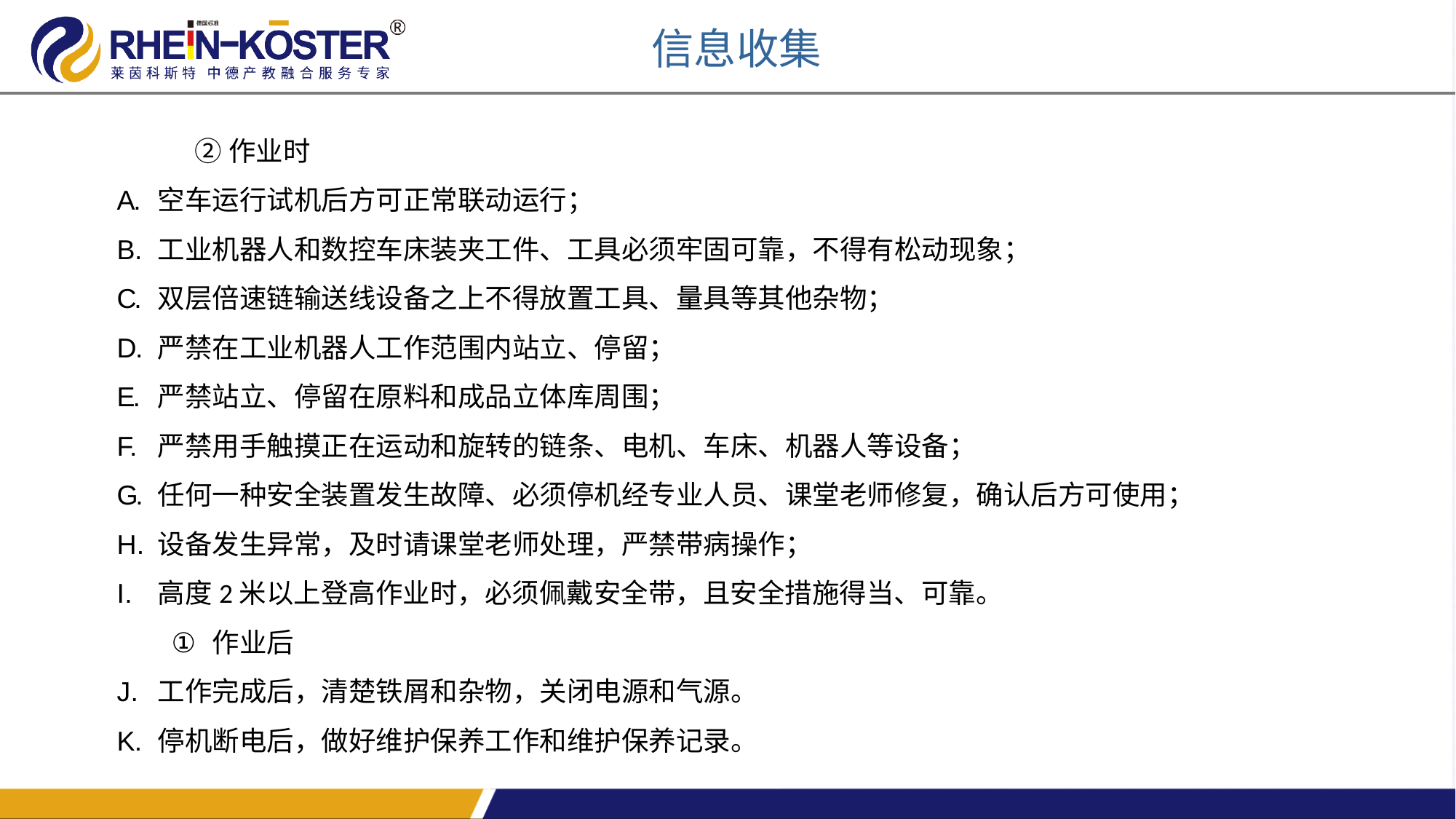

信息收集
②作业时
空车运行试机后方可正常联动运行；
工业机器人和数控车床装夹工件、工具必须牢固可靠，不得有松动现象；
双层倍速链输送线设备之上不得放置工具、量具等其他杂物；
严禁在工业机器人工作范围内站立、停留；
严禁站立、停留在原料和成品立体库周围；
严禁用手触摸正在运动和旋转的链条、电机、车床、机器人等设备；
任何一种安全装置发生故障、必须停机经专业人员、课堂老师修复，确认后方可使用；
设备发生异常，及时请课堂老师处理，严禁带病操作；
高度2米以上登高作业时，必须佩戴安全带，且安全措施得当、可靠。
作业后
工作完成后，清楚铁屑和杂物，关闭电源和气源。
停机断电后，做好维护保养工作和维护保养记录。